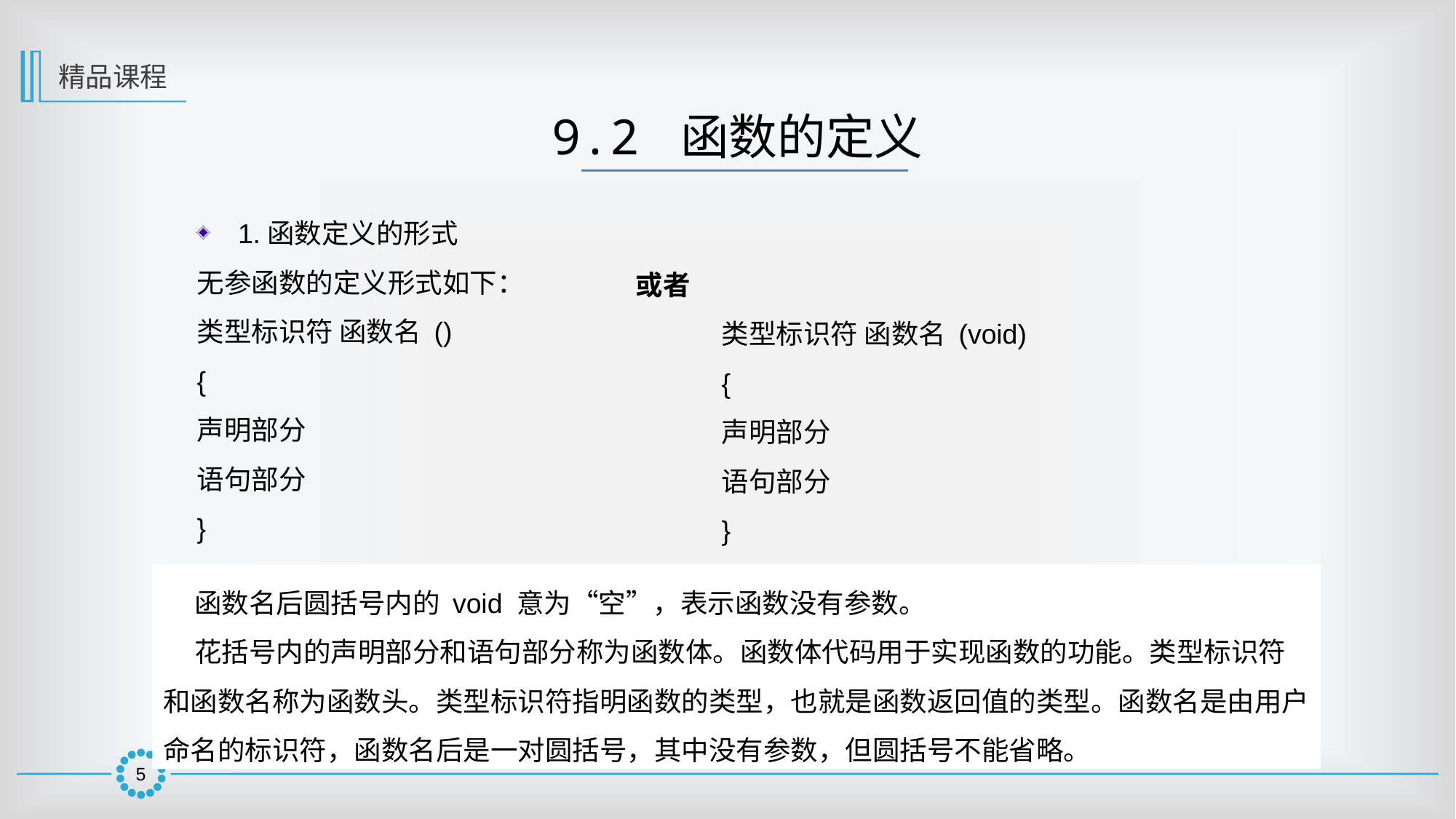

精品课程
9.2 函数的定义

1.函数定义的形式
无参函数的定义形式如下：
类型标识符 函数名 ()
{
声明部分
语句部分
}
或者
类型标识符 函数名 (void)
{
声明部分
语句部分
}
    函数名后圆括号内的 void 意为“空”，表示函数没有参数。
    花括号内的声明部分和语句部分称为函数体。函数体代码用于实现函数的功能。类型标识符和函数名称为函数头。类型标识符指明函数的类型，也就是函数返回值的类型。函数名是由用户命名的标识符，函数名后是一对圆括号，其中没有参数，但圆括号不能省略。

5